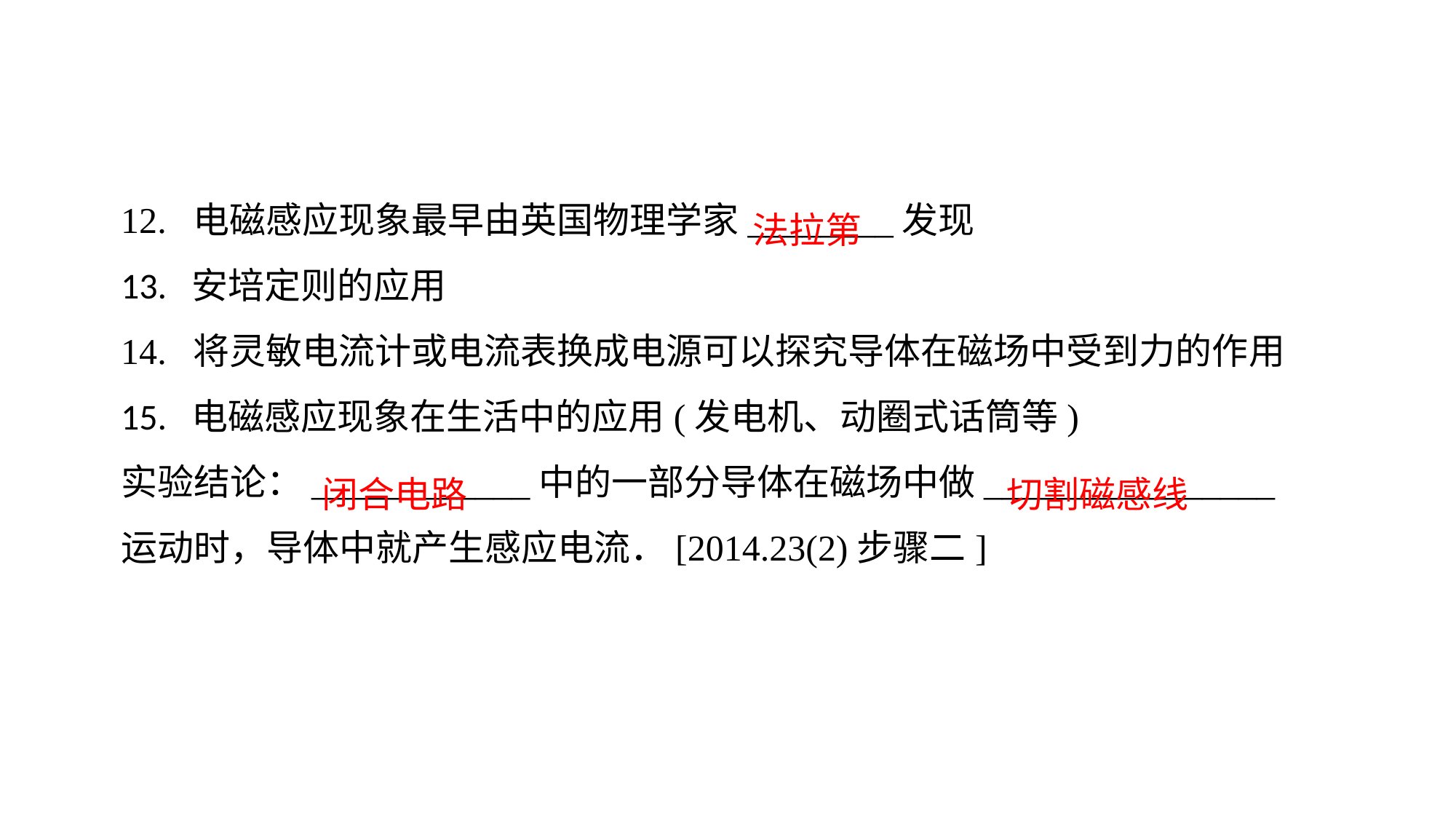

12.  电磁感应现象最早由英国物理学家________发现13.  安培定则的应用
14.  将灵敏电流计或电流表换成电源可以探究导体在磁场中受到力的作用15.  电磁感应现象在生活中的应用(发电机、动圈式话筒等)实验结论：____________中的一部分导体在磁场中做________________运动时，导体中就产生感应电流．[2014.23(2)步骤二]
法拉第
闭合电路
切割磁感线